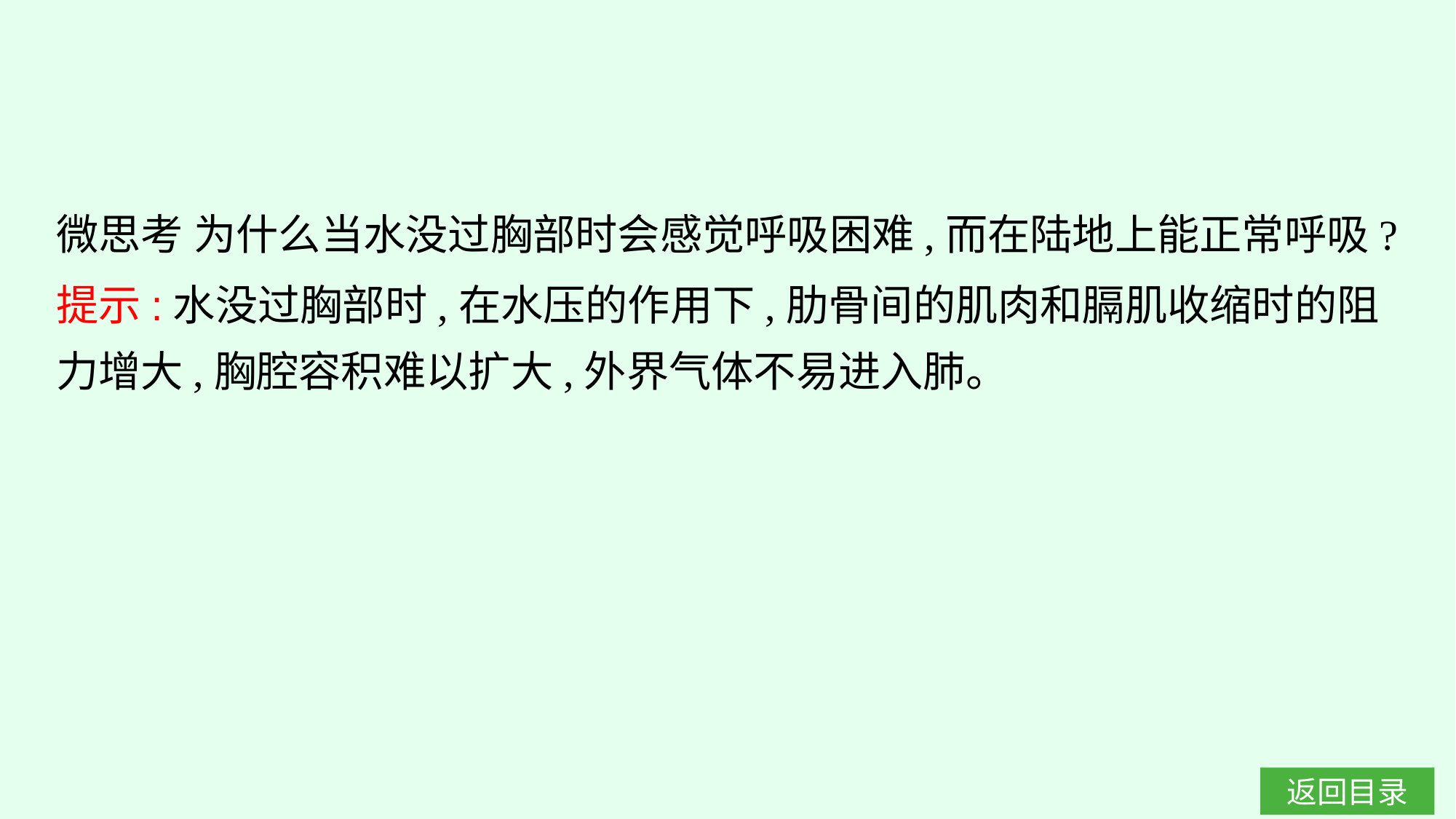

微思考 为什么当水没过胸部时会感觉呼吸困难,而在陆地上能正常呼吸?
提示:水没过胸部时,在水压的作用下,肋骨间的肌肉和膈肌收缩时的阻力增大,胸腔容积难以扩大,外界气体不易进入肺。